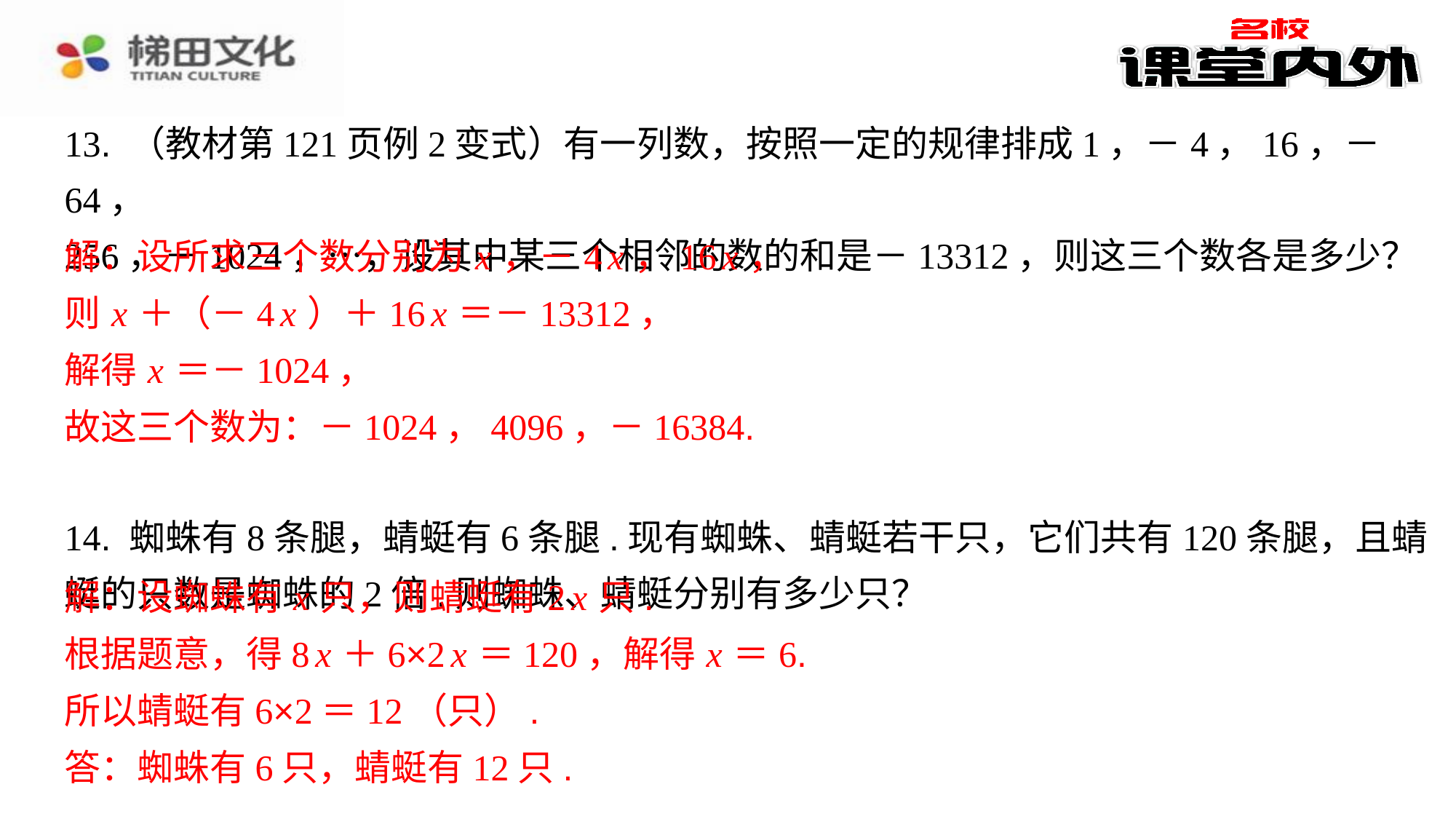

13. （教材第121页例2变式）有一列数，按照一定的规律排成1，－4，16，－64，
256，－1024，…，设其中某三个相邻的数的和是－13312，则这三个数各是多少？
解：设所求三个数分别为 x ，－4 x ，16 x ，
则 x ＋（－4 x ）＋16 x ＝－13312，
解得 x ＝－1024，
故这三个数为：－1024，4096，－16384.
14. 蜘蛛有8条腿，蜻蜓有6条腿.现有蜘蛛、蜻蜓若干只，它们共有120条腿，且蜻
蜓的只数是蜘蛛的2倍.则蜘蛛、蜻蜓分别有多少只？
解：设蜘蛛有 x 只，则蜻蜓有2 x 只.
根据题意，得8 x ＋6×2 x ＝120，解得 x ＝6.
所以蜻蜓有6×2＝12（只）.
答：蜘蛛有6只，蜻蜓有12只.
解：设所求三个数分别为 x ，－4 x ，16 x ，
则 x ＋（－4 x ）＋16 x ＝－13312，
解得 x ＝－1024，
故这三个数为：－1024，4096，－16384.
解：设蜘蛛有 x 只，则蜻蜓有2 x 只.
根据题意，得8 x ＋6×2 x ＝120，解得 x ＝6.
所以蜻蜓有6×2＝12（只）.
答：蜘蛛有6只，蜻蜓有12只.